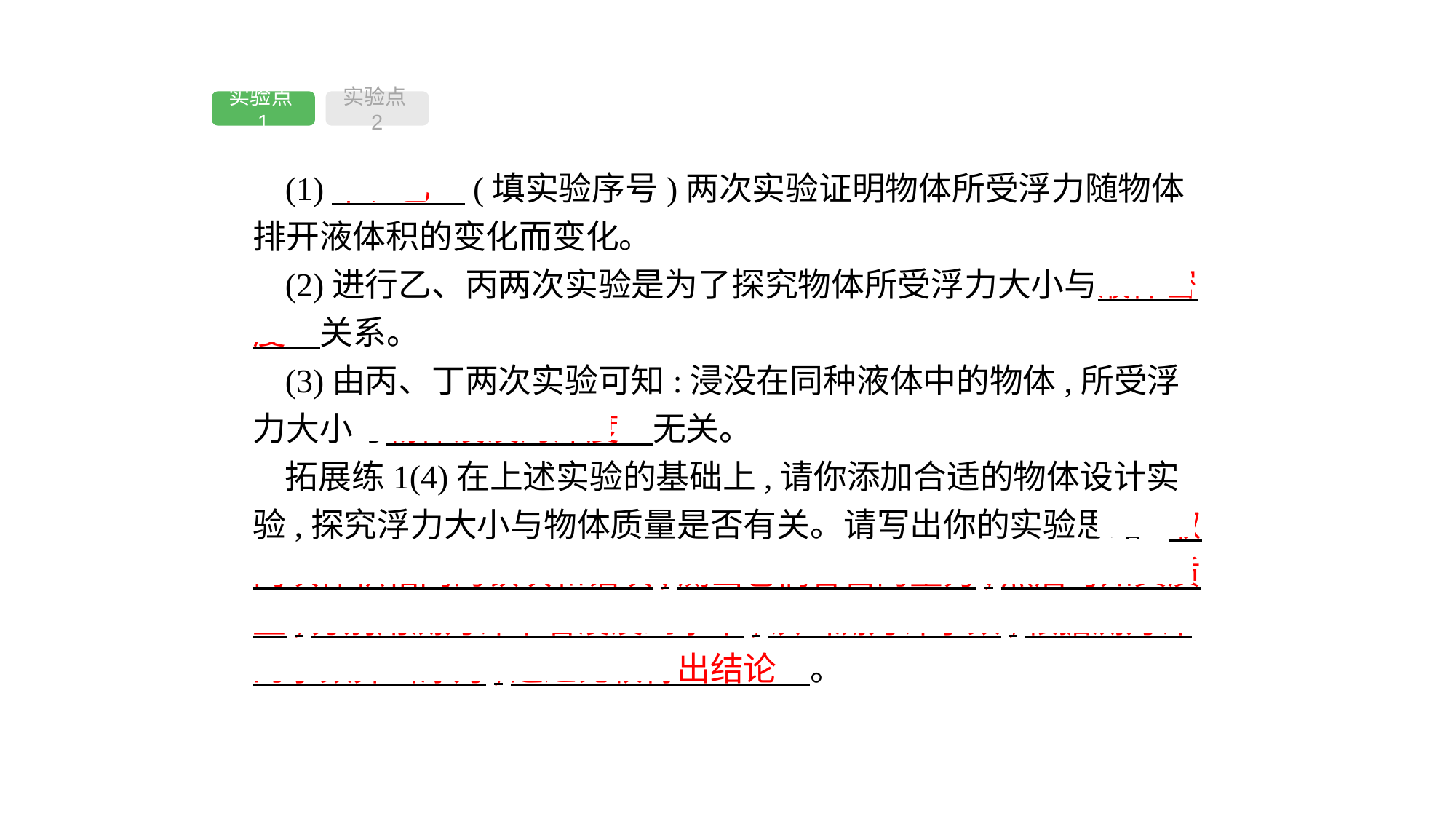

实验点1
实验点2
(1)甲、乙　(填实验序号)两次实验证明物体所受浮力随物体排开液体积的变化而变化。
(2)进行乙、丙两次实验是为了探究物体所受浮力大小与液体密度　关系。
(3)由丙、丁两次实验可知:浸没在同种液体中的物体,所受浮力大小与物体浸没的深度　无关。
拓展练1(4)在上述实验的基础上,请你添加合适的物体设计实验,探究浮力大小与物体质量是否有关。请写出你的实验思路:取两块体积相同的铁块和铝块,测出它们各自的重力,然后可知其质量,分别用测力计吊着浸没到水中,读出测力计示数,根据测力计的示数算出浮力,通过比较得出结论　。